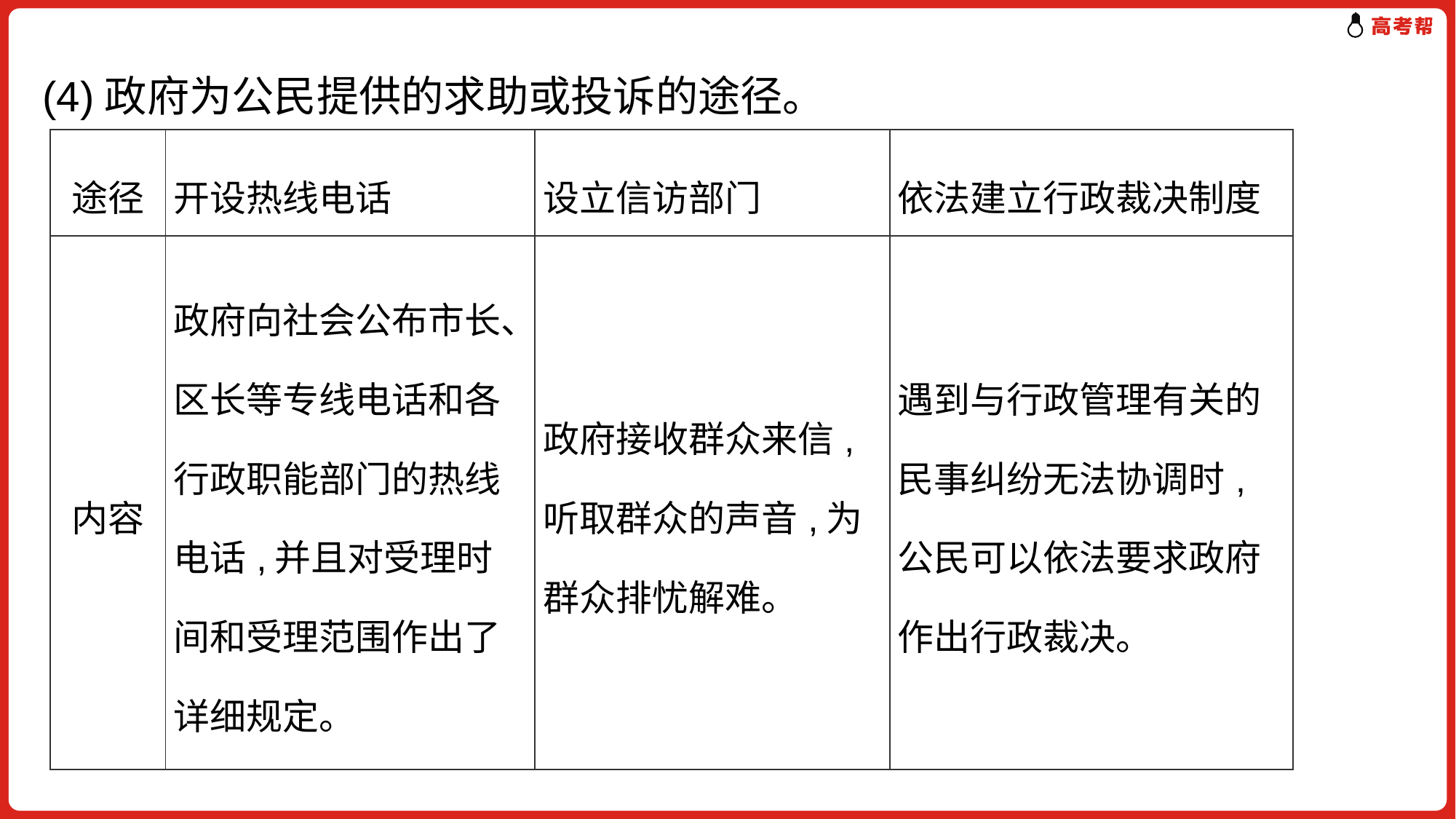

# (4)政府为公民提供的求助或投诉的途径。
| 途径 | 开设热线电话 | 设立信访部门 | 依法建立行政裁决制度 |
| --- | --- | --- | --- |
| 内容 | 政府向社会公布市长、区长等专线电话和各行政职能部门的热线电话,并且对受理时间和受理范围作出了详细规定。 | 政府接收群众来信,听取群众的声音,为群众排忧解难。 | 遇到与行政管理有关的民事纠纷无法协调时,公民可以依法要求政府作出行政裁决。 |